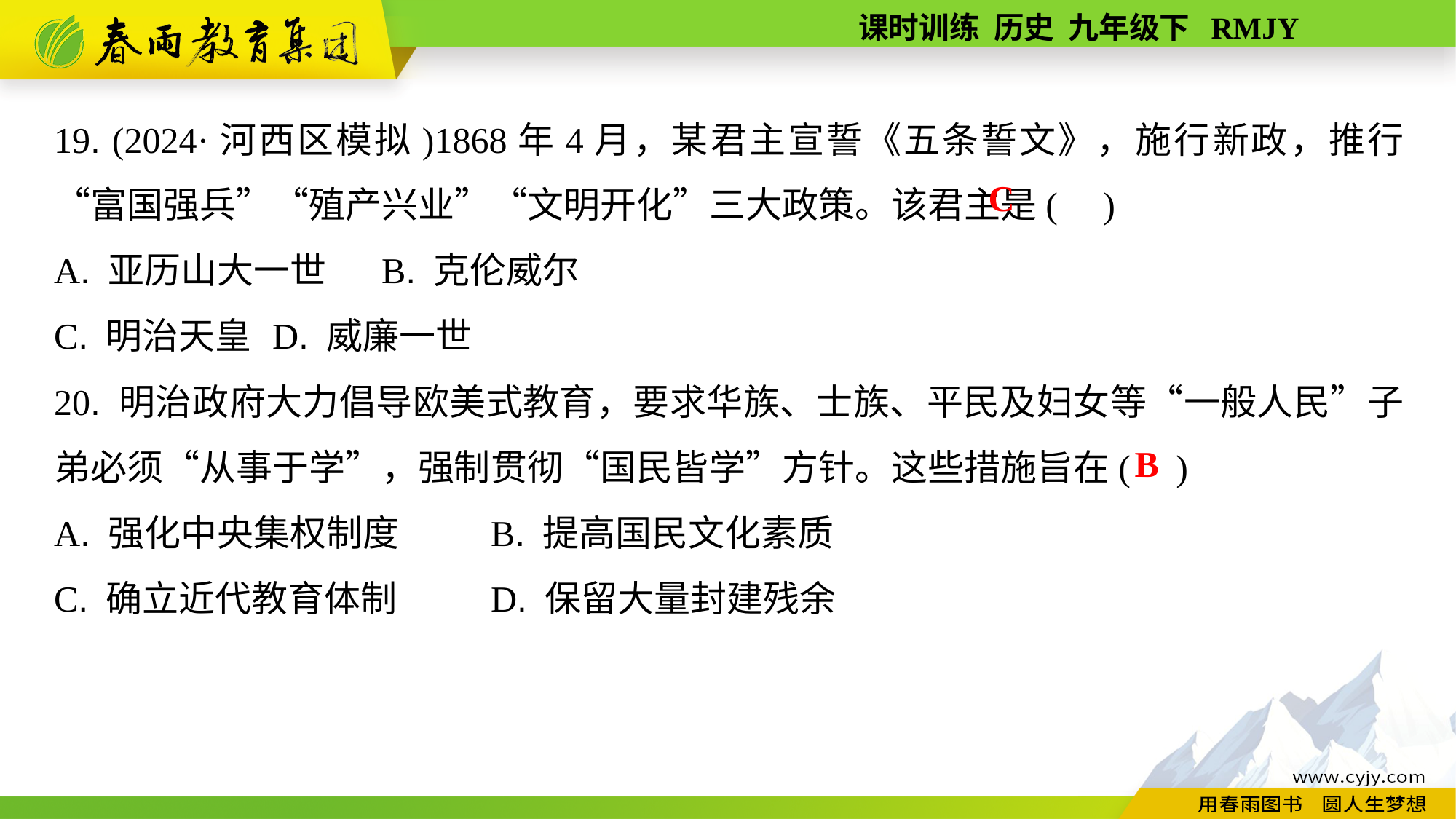

19. (2024·河西区模拟)1868年4月，某君主宣誓《五条誓文》，施行新政，推行“富国强兵”“殖产兴业”“文明开化”三大政策。该君主是(     )
A. 亚历山大一世	B. 克伦威尔
C. 明治天皇	D. 威廉一世
20. 明治政府大力倡导欧美式教育，要求华族、士族、平民及妇女等“一般人民”子弟必须“从事于学”，强制贯彻“国民皆学”方针。这些措施旨在(     )
A. 强化中央集权制度	B. 提高国民文化素质
C. 确立近代教育体制	D. 保留大量封建残余
C
B